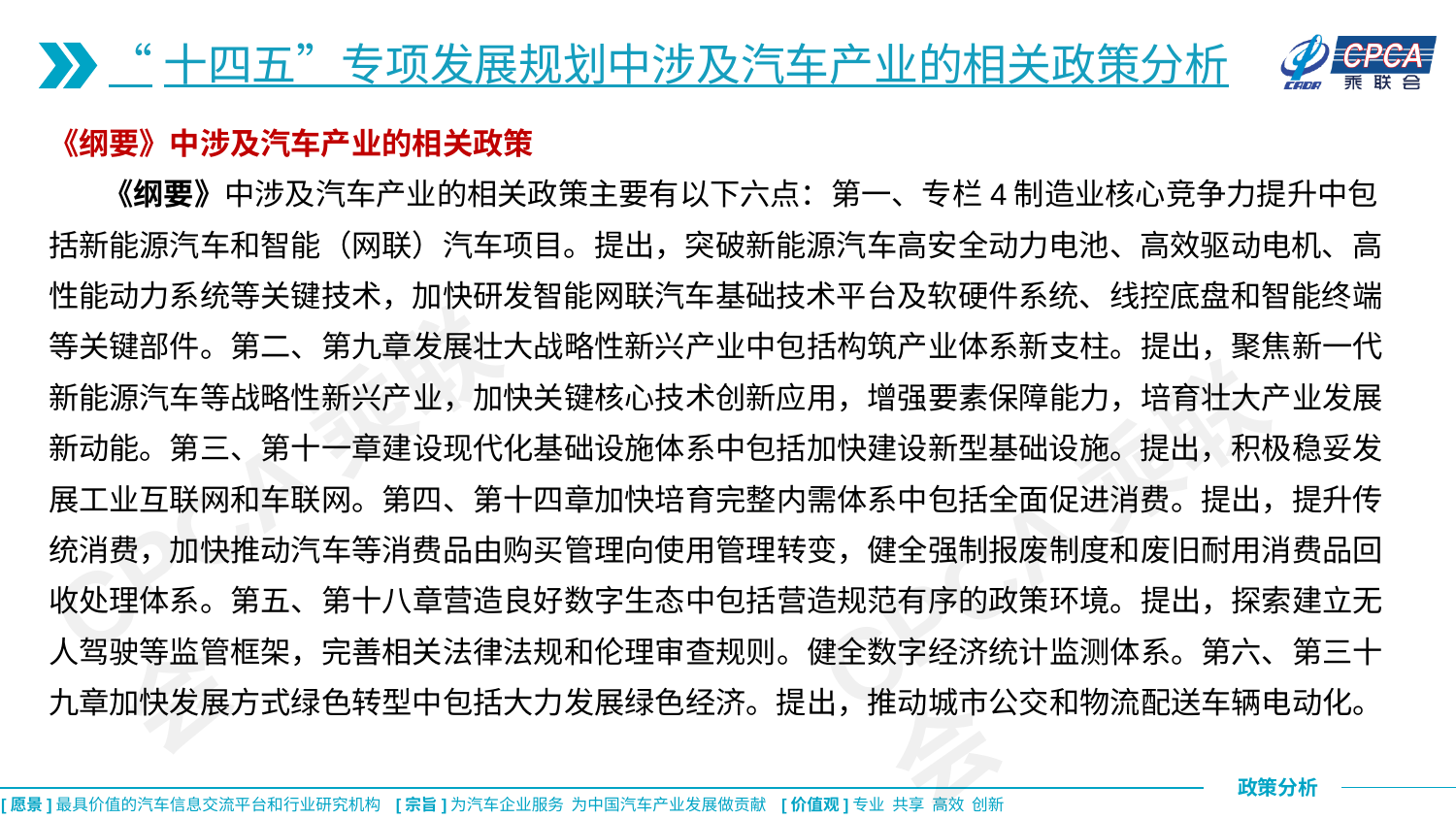

“十四五”专项发展规划中涉及汽车产业的相关政策分析
《纲要》中涉及汽车产业的相关政策
       《纲要》中涉及汽车产业的相关政策主要有以下六点：第一、专栏4制造业核心竞争力提升中包括新能源汽车和智能（网联）汽车项目。提出，突破新能源汽车高安全动力电池、高效驱动电机、高性能动力系统等关键技术，加快研发智能网联汽车基础技术平台及软硬件系统、线控底盘和智能终端等关键部件。第二、第九章发展壮大战略性新兴产业中包括构筑产业体系新支柱。提出，聚焦新一代新能源汽车等战略性新兴产业，加快关键核心技术创新应用，增强要素保障能力，培育壮大产业发展新动能。第三、第十一章建设现代化基础设施体系中包括加快建设新型基础设施。提出，积极稳妥发展工业互联网和车联网。第四、第十四章加快培育完整内需体系中包括全面促进消费。提出，提升传统消费，加快推动汽车等消费品由购买管理向使用管理转变，健全强制报废制度和废旧耐用消费品回收处理体系。第五、第十八章营造良好数字生态中包括营造规范有序的政策环境。提出，探索建立无人驾驶等监管框架，完善相关法律法规和伦理审查规则。健全数字经济统计监测体系。第六、第三十九章加快发展方式绿色转型中包括大力发展绿色经济。提出，推动城市公交和物流配送车辆电动化。
CPCA乘联会
CPCA乘联会